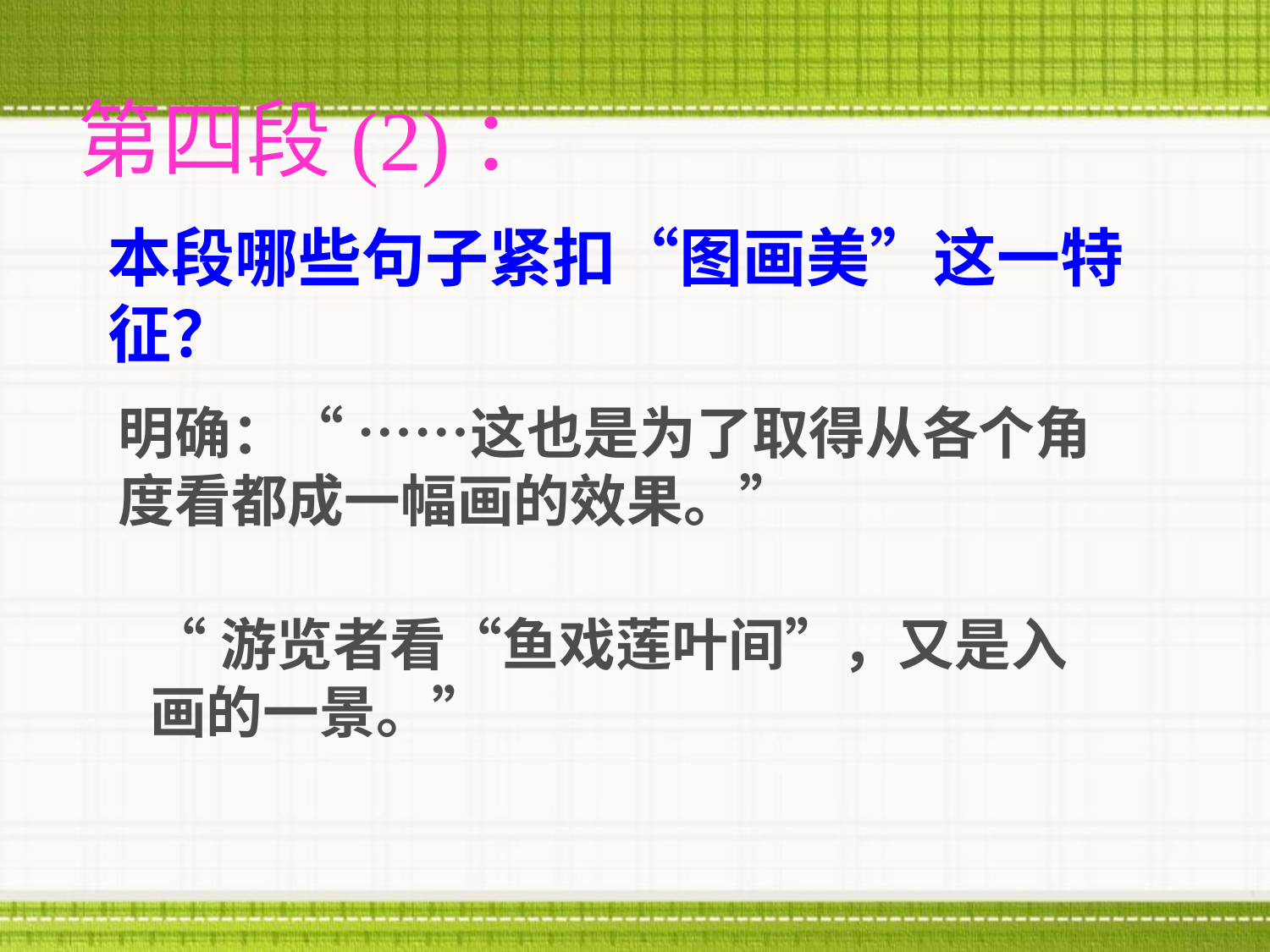

第四段(2)：
本段哪些句子紧扣“图画美”这一特征？

明确：“ ……这也是为了取得从各个角度看都成一幅画的效果。”
“游览者看“鱼戏莲叶间”，又是入画的一景。”